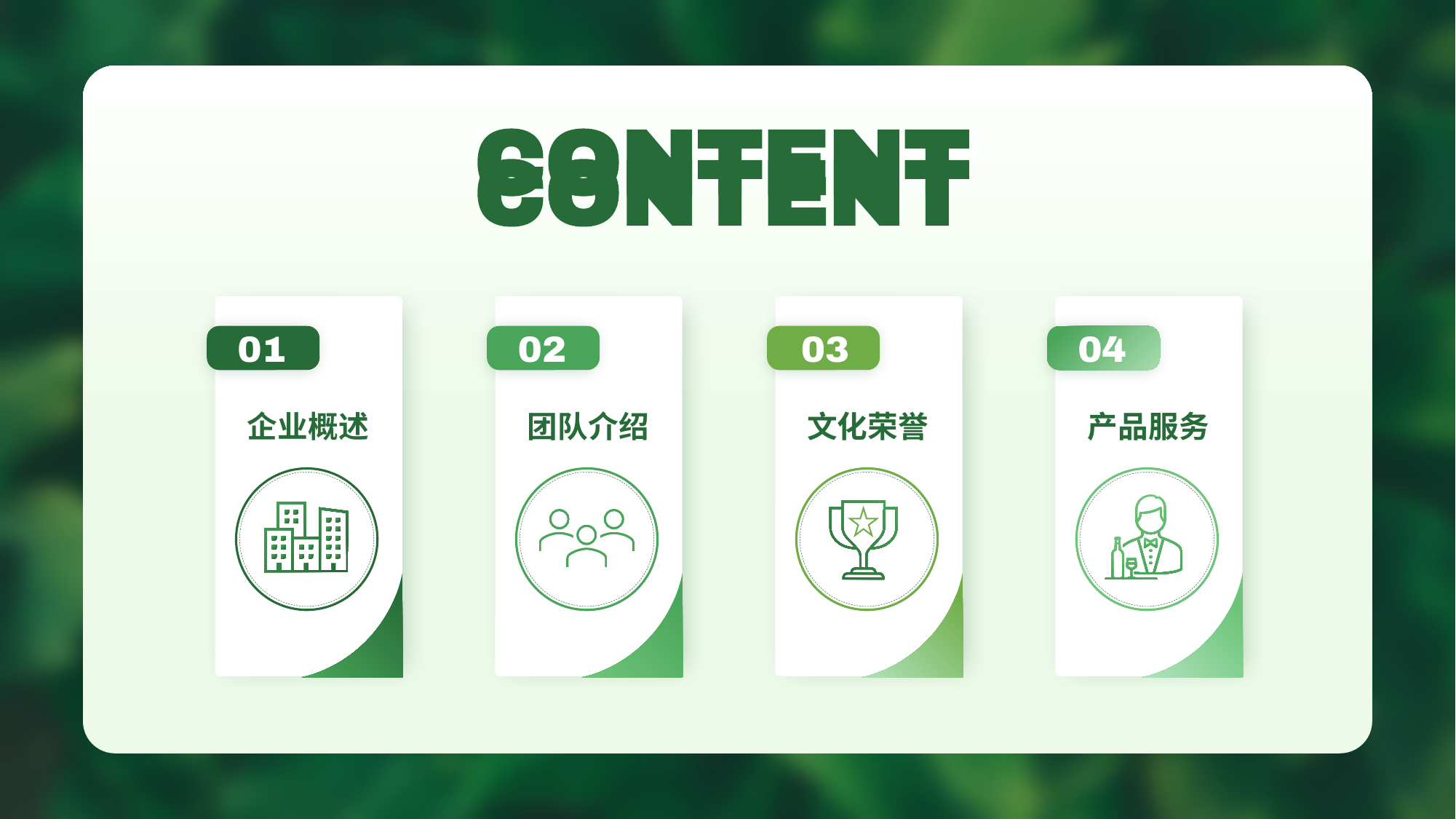

CONTENT
CONTENT
01
02
03
04
产品服务
企业概述
团队介绍
文化荣誉